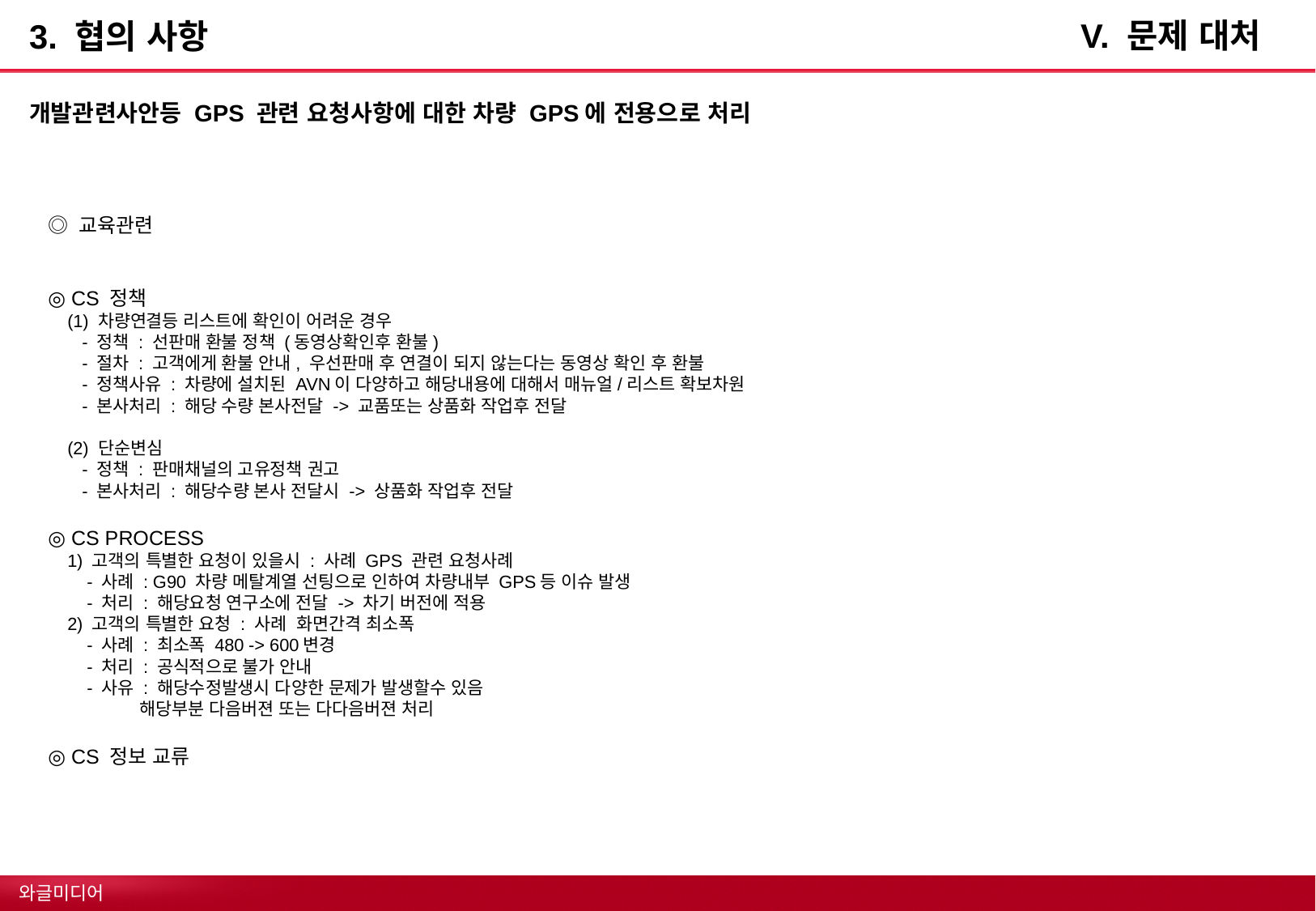

V. 문제 대처
# 3. 협의 사항

개발관련사안등 GPS 관련 요청사항에 대한 차량 GPS에 전용으로 처리
◎ 교육관련

◎ CS 정책
    (1) 차량연결등 리스트에 확인이 어려운 경우
       - 정책 : 선판매 환불 정책 (동영상확인후 환불)
       - 절차 : 고객에게 환불 안내, 우선판매 후 연결이 되지 않는다는 동영상 확인 후 환불
       - 정책사유 : 차량에 설치된 AVN이 다양하고 해당내용에 대해서 매뉴얼/리스트 확보차원
       - 본사처리 : 해당 수량 본사전달 -> 교품또는 상품화 작업후 전달

    (2) 단순변심
       - 정책 : 판매채널의 고유정책 권고
       - 본사처리 : 해당수량 본사 전달시 -> 상품화 작업후 전달

◎ CS PROCESS
    1) 고객의 특별한 요청이 있을시 : 사례 GPS 관련 요청사례
        - 사례 : G90 차량 메탈계열 선팅으로 인하여 차량내부 GPS등 이슈 발생
        - 처리 : 해당요청 연구소에 전달 -> 차기 버전에 적용
    2) 고객의 특별한 요청 : 사례  화면간격 최소폭
        - 사례 : 최소폭 480 -> 600변경
        - 처리 : 공식적으로 불가 안내
        - 사유 : 해당수정발생시 다양한 문제가 발생할수 있음
                  해당부분 다음버젼 또는 다다음버젼 처리

◎ CS 정보 교류